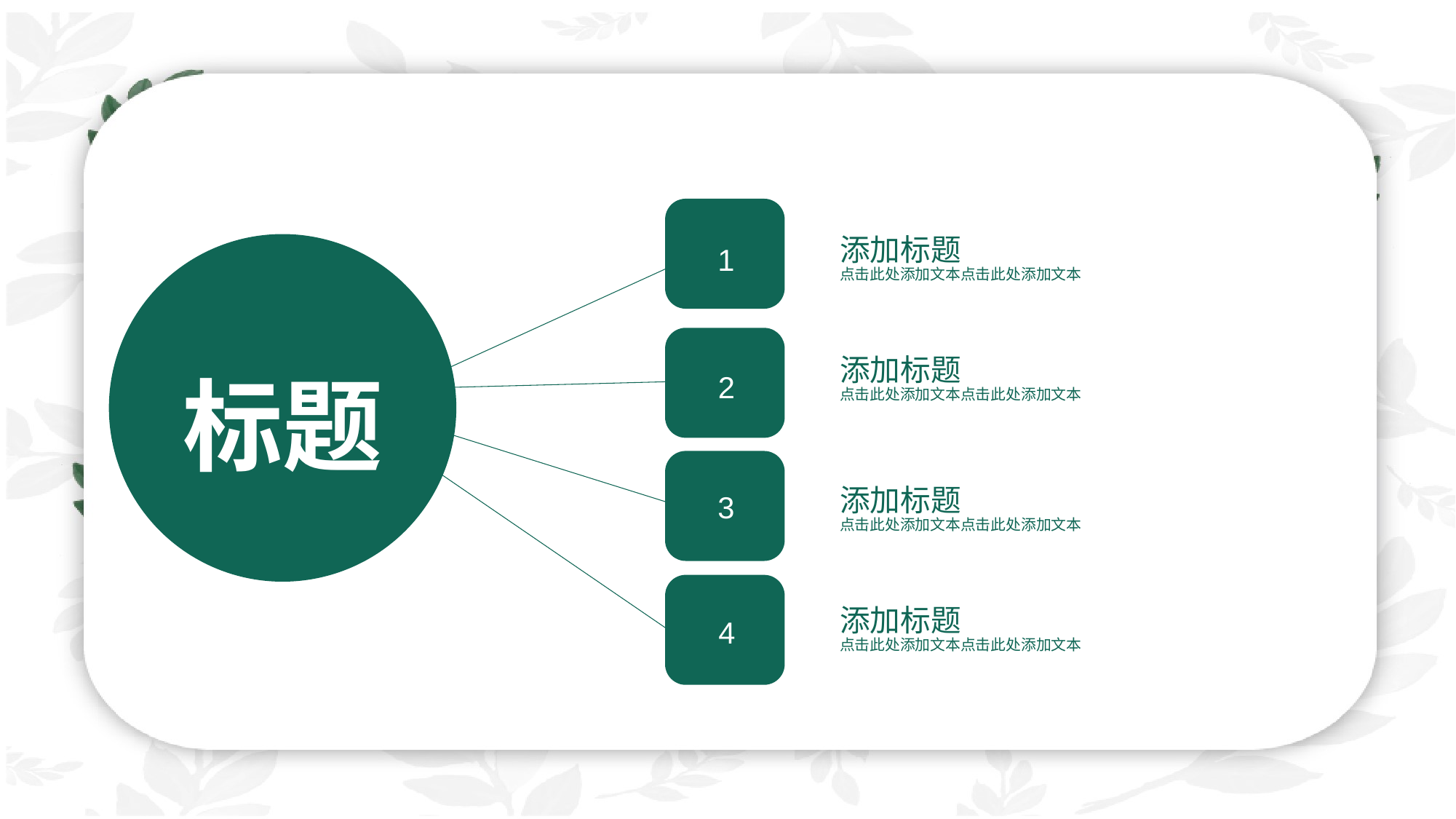

1
添加标题

点击此处添加文本点击此处添加文本
标题

2
添加标题
点击此处添加文本点击此处添加文本

3
添加标题
点击此处添加文本点击此处添加文本

4
添加标题
点击此处添加文本点击此处添加文本